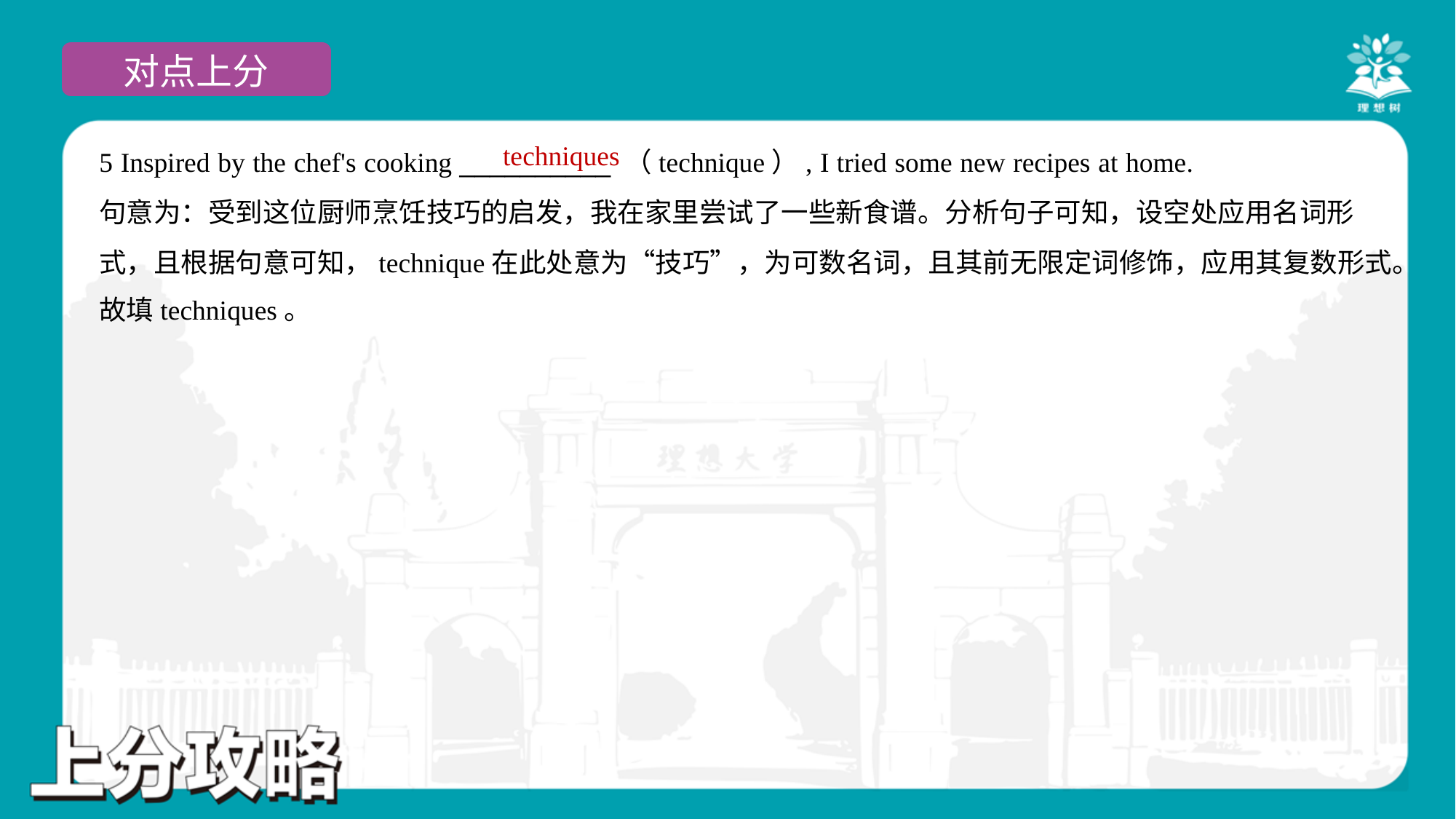

techniques
5 Inspired by the chef's cooking __________ （technique）, I tried some new recipes at home.
句意为：受到这位厨师烹饪技巧的启发，我在家里尝试了一些新食谱。分析句子可知，设空处应用名词形
式，且根据句意可知，technique在此处意为“技巧”，为可数名词，且其前无限定词修饰，应用其复数形式。
故填techniques。